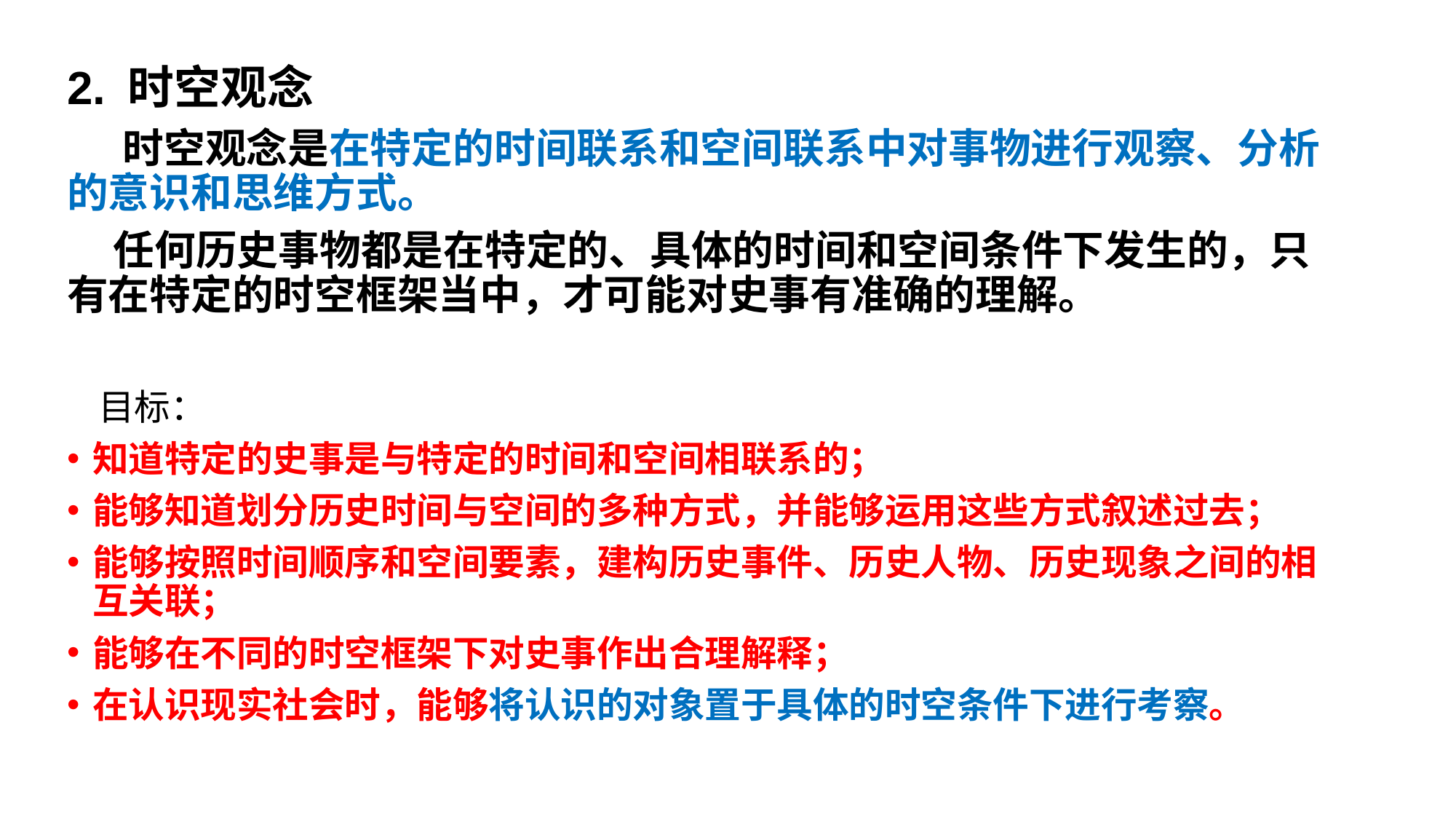

2. 时空观念
     时空观念是在特定的时间联系和空间联系中对事物进行观察、分析的意识和思维方式。
    任何历史事物都是在特定的、具体的时间和空间条件下发生的，只有在特定的时空框架当中，才可能对史事有准确的理解。

   目标：
知道特定的史事是与特定的时间和空间相联系的；
能够知道划分历史时间与空间的多种方式，并能够运用这些方式叙述过去；
能够按照时间顺序和空间要素，建构历史事件、历史人物、历史现象之间的相互关联；
能够在不同的时空框架下对史事作出合理解释；
在认识现实社会时，能够将认识的对象置于具体的时空条件下进行考察。